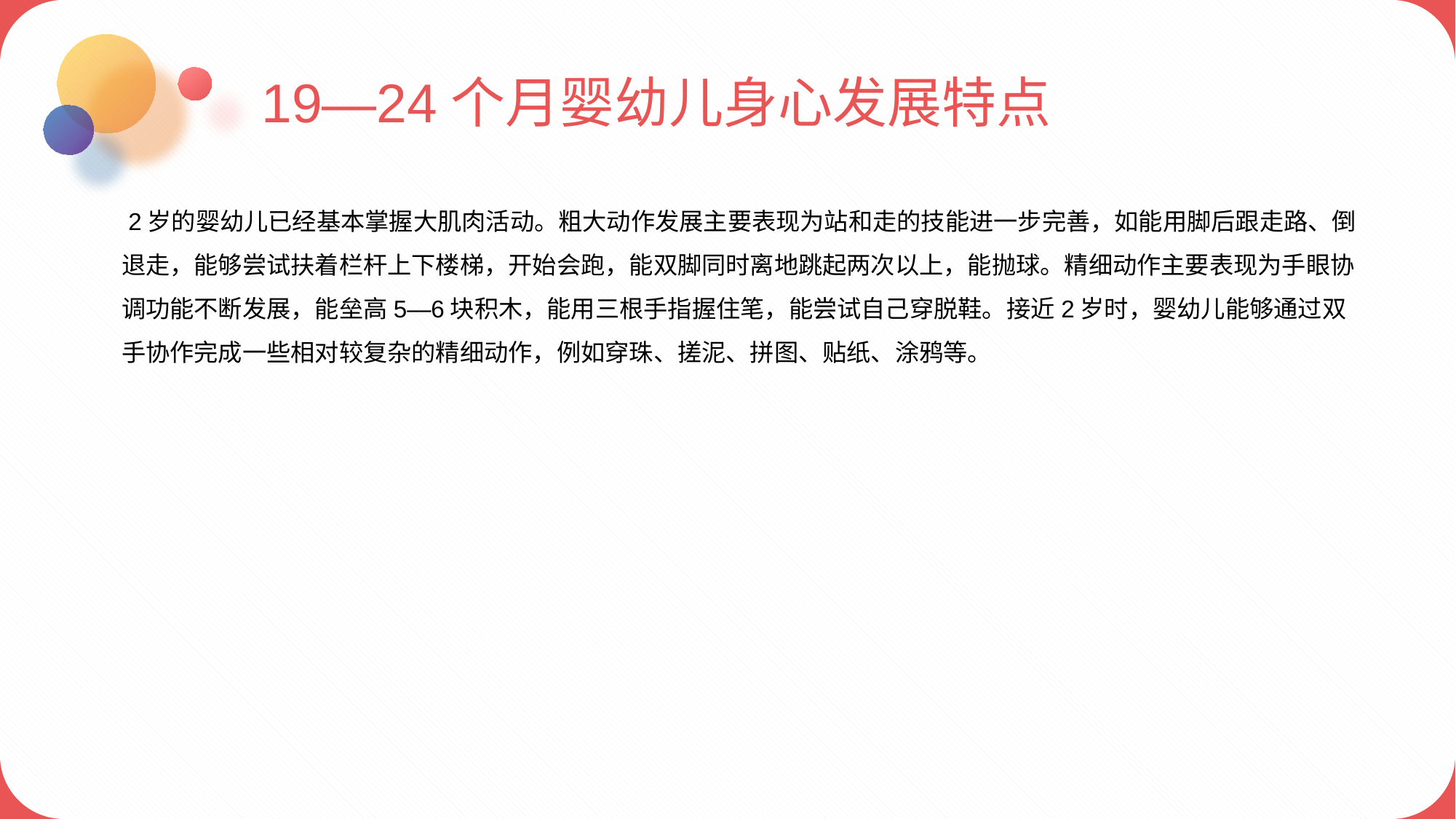

19—24个月婴幼儿身心发展特点
 2岁的婴幼儿已经基本掌握大肌肉活动。粗大动作发展主要表现为站和走的技能进一步完善，如能用脚后跟走路、倒退走，能够尝试扶着栏杆上下楼梯，开始会跑，能双脚同时离地跳起两次以上，能抛球。精细动作主要表现为手眼协调功能不断发展，能垒高5—6块积木，能用三根手指握住笔，能尝试自己穿脱鞋。接近2岁时，婴幼儿能够通过双手协作完成一些相对较复杂的精细动作，例如穿珠、搓泥、拼图、贴纸、涂鸦等。